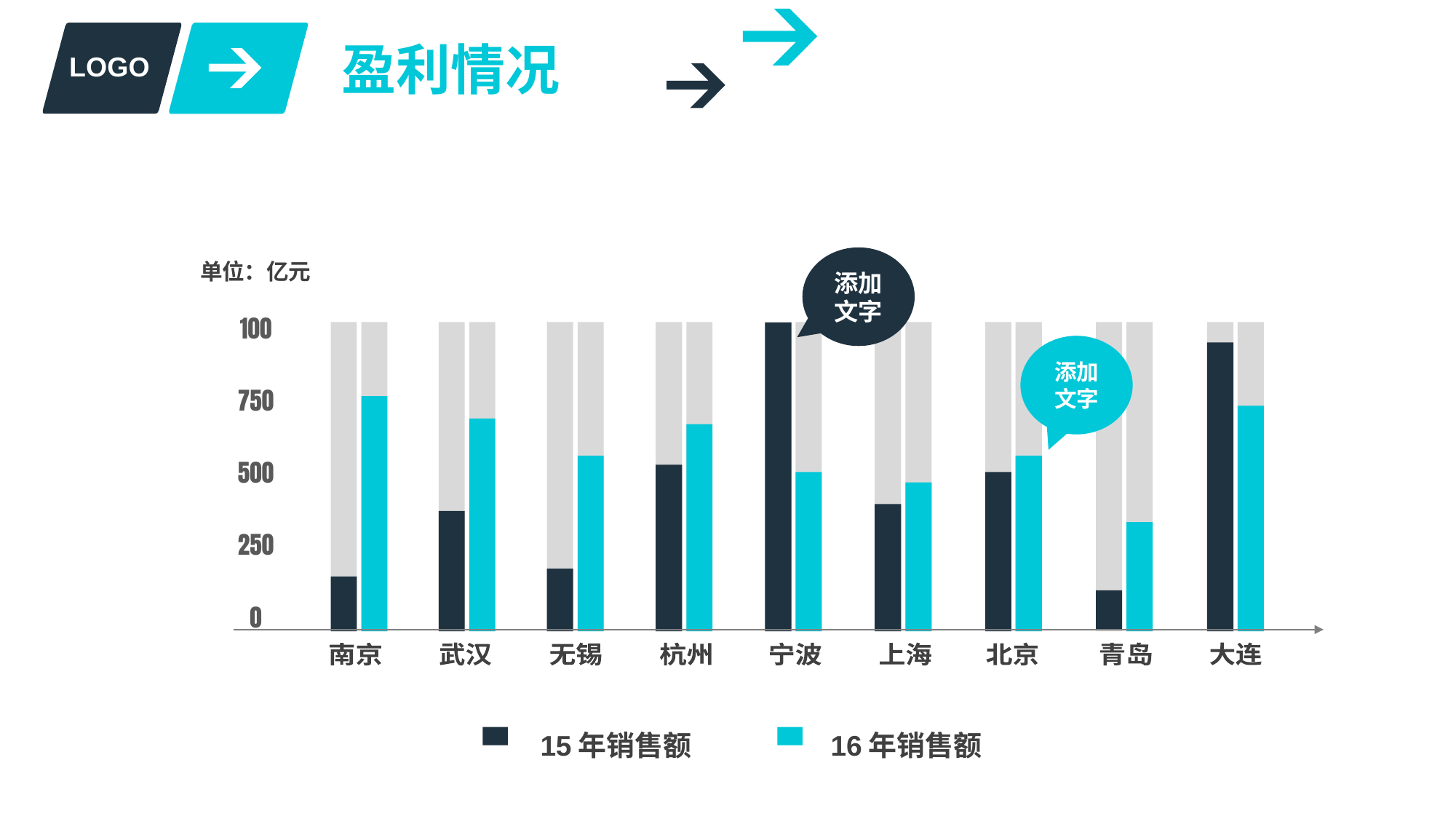

盈利情况
LOGO

单位：亿元
添加文字
100

添加文字

750

500

250

0

南京
武汉
无锡
杭州
宁波
上海
北京
青岛
大连
16年销售额
15年销售额